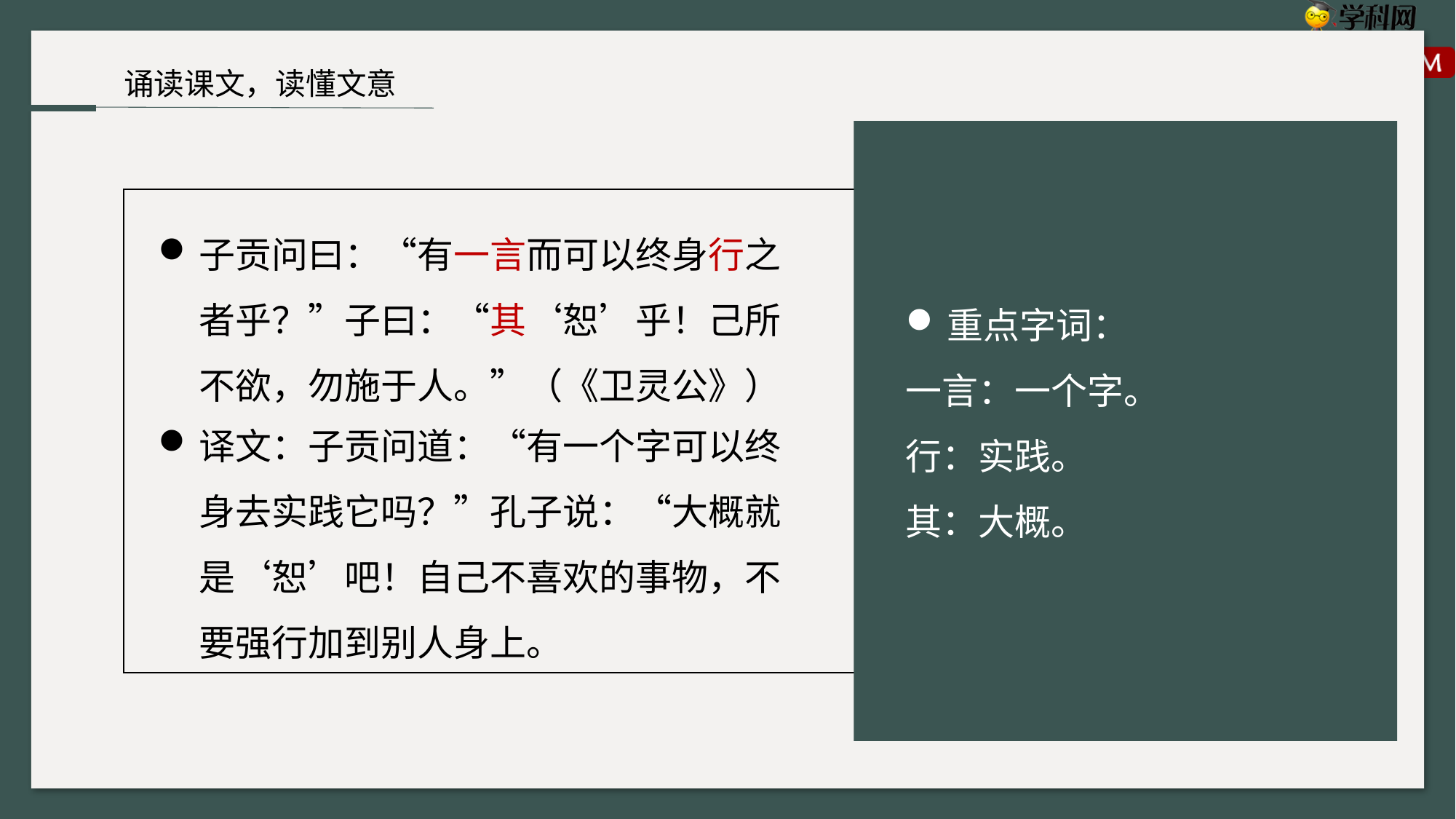

诵读课文，读懂文意

子贡问曰：“有一言而可以终身行之者乎？”子曰：“其‘恕’乎！己所不欲，勿施于人。”（《卫灵公》）

重点字词：
一言：一个字。
行：实践。
其：大概。
译文：子贡问道：“有一个字可以终身去实践它吗？”孔子说：“大概就是‘恕’吧！自己不喜欢的事物，不要强行加到别人身上。